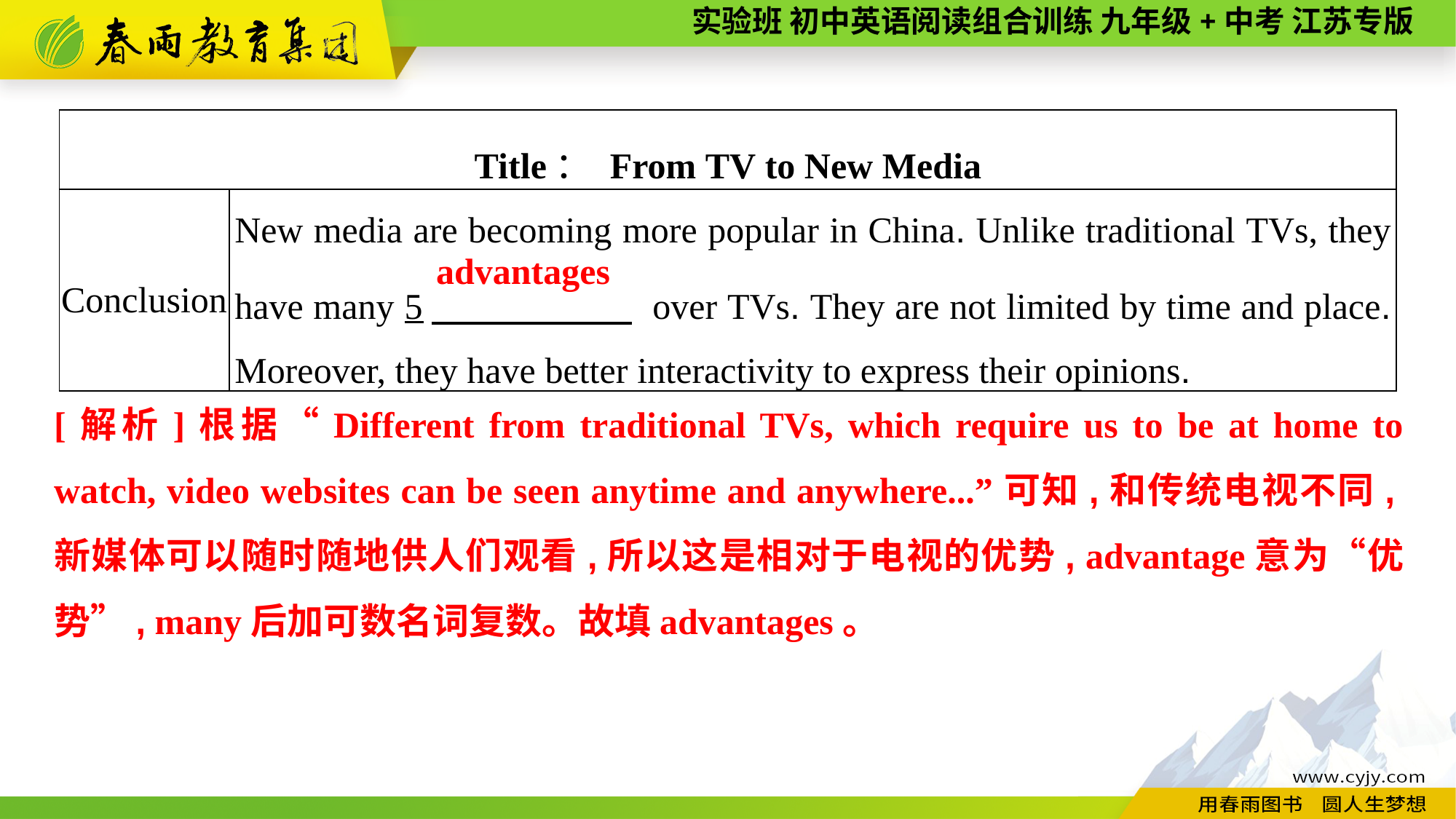

| Title： From TV to New Media |  |
| --- | --- |
| Conclusion | New media are becoming more popular in China. Unlike traditional TVs, they have many 5　 over TVs. They are not limited by time and place. Moreover, they have better interactivity to express their opinions. |
 advantages
[解析]根据“Different from traditional TVs, which require us to be at home to watch, video websites can be seen anytime and anywhere...”可知,和传统电视不同,新媒体可以随时随地供人们观看,所以这是相对于电视的优势, advantage意为“优势”, many后加可数名词复数。故填advantages。